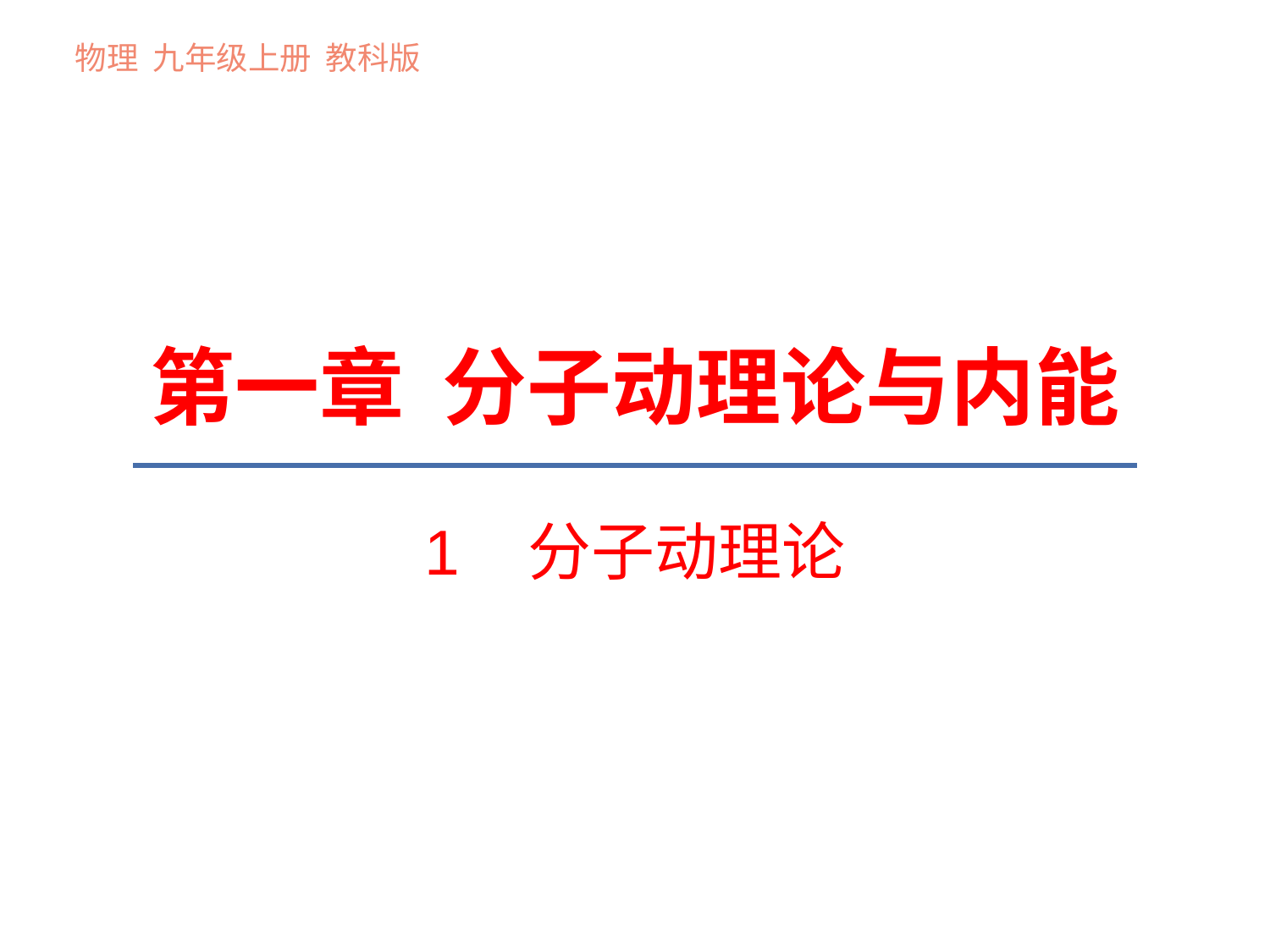

物理  九年级上册  教科版
第一章  分子动理论与内能

1   分子动理论